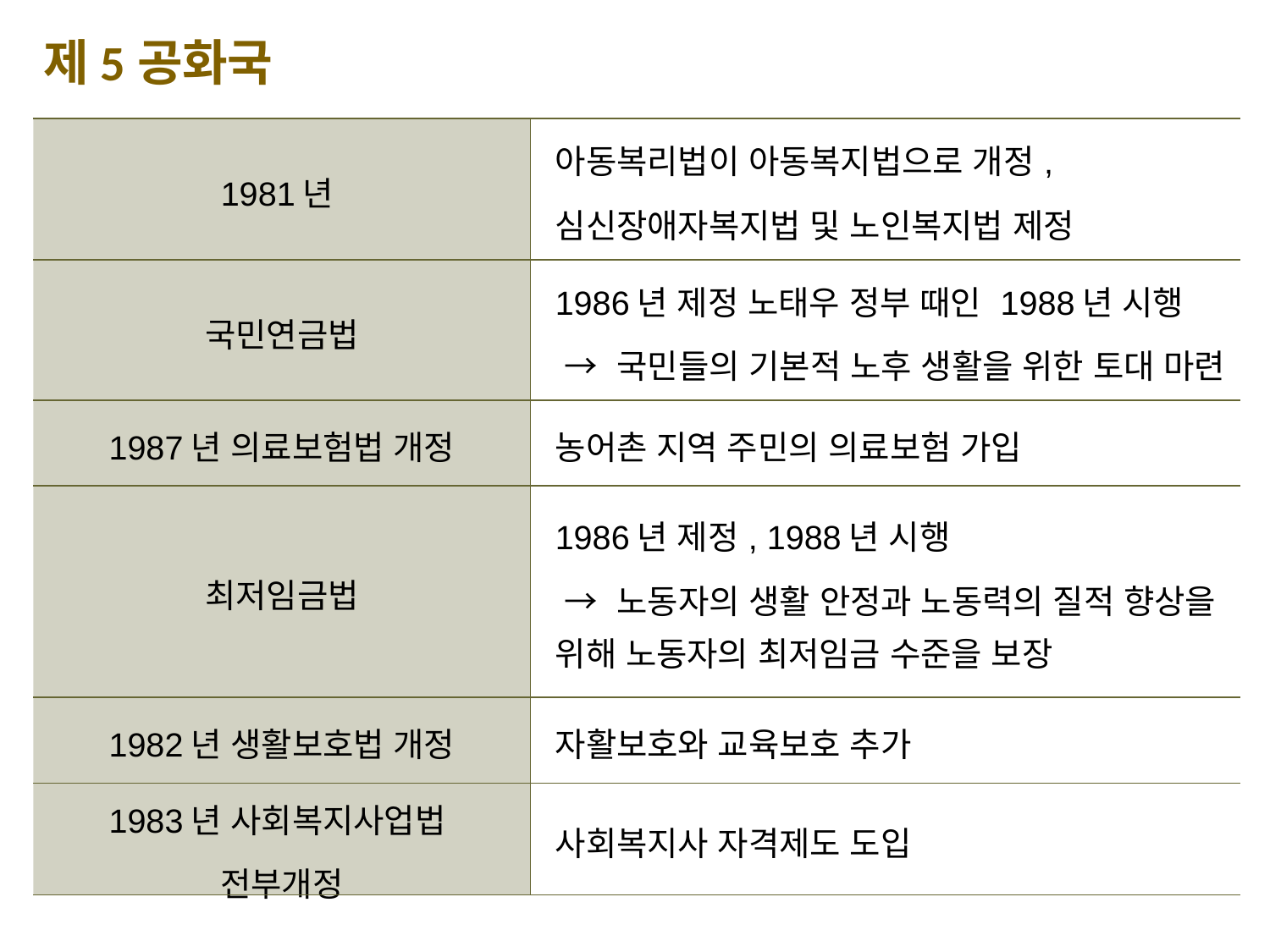

제5공화국
| 1981년 | 아동복리법이 아동복지법으로 개정, 심신장애자복지법 및 노인복지법 제정 |
| --- | --- |
| 국민연금법 | 1986년 제정 노태우 정부 때인 1988년 시행 → 국민들의 기본적 노후 생활을 위한 토대 마련 |
| 1987년 의료보험법 개정 | 농어촌 지역 주민의 의료보험 가입 |
| 최저임금법 | 1986년 제정, 1988년 시행 → 노동자의 생활 안정과 노동력의 질적 향상을 위해 노동자의 최저임금 수준을 보장 |
| 1982년 생활보호법 개정 | 자활보호와 교육보호 추가 |
| 1983년 사회복지사업법 전부개정 | 사회복지사 자격제도 도입 |